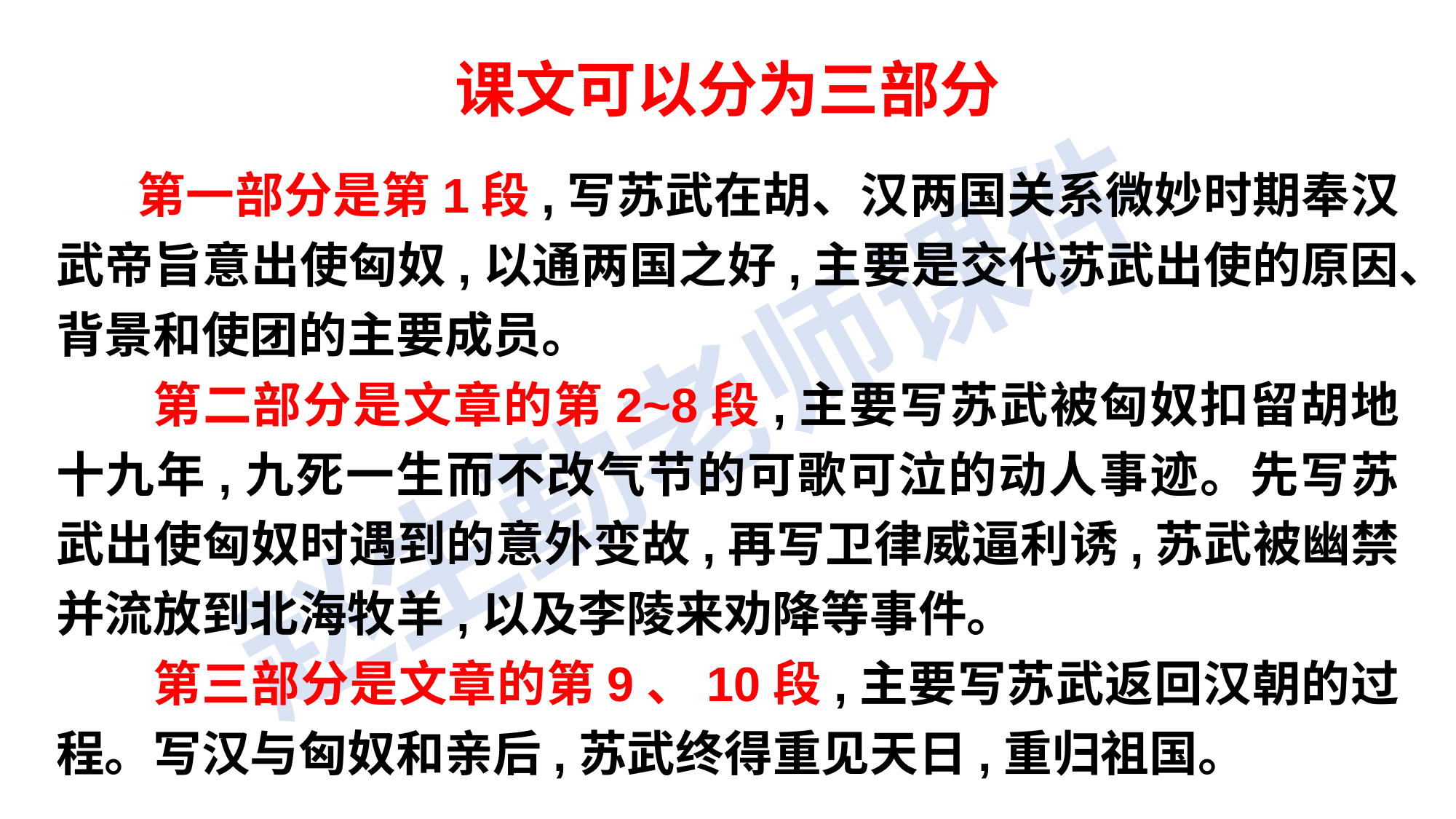

课文可以分为三部分
      第一部分是第1段,写苏武在胡、汉两国关系微妙时期奉汉武帝旨意出使匈奴,以通两国之好,主要是交代苏武出使的原因、背景和使团的主要成员。
第二部分是文章的第2~8段,主要写苏武被匈奴扣留胡地十九年,九死一生而不改气节的可歌可泣的动人事迹。先写苏武出使匈奴时遇到的意外变故,再写卫律威逼利诱,苏武被幽禁并流放到北海牧羊,以及李陵来劝降等事件。
第三部分是文章的第9、10段,主要写苏武返回汉朝的过程。写汉与匈奴和亲后,苏武终得重见天日,重归祖国。